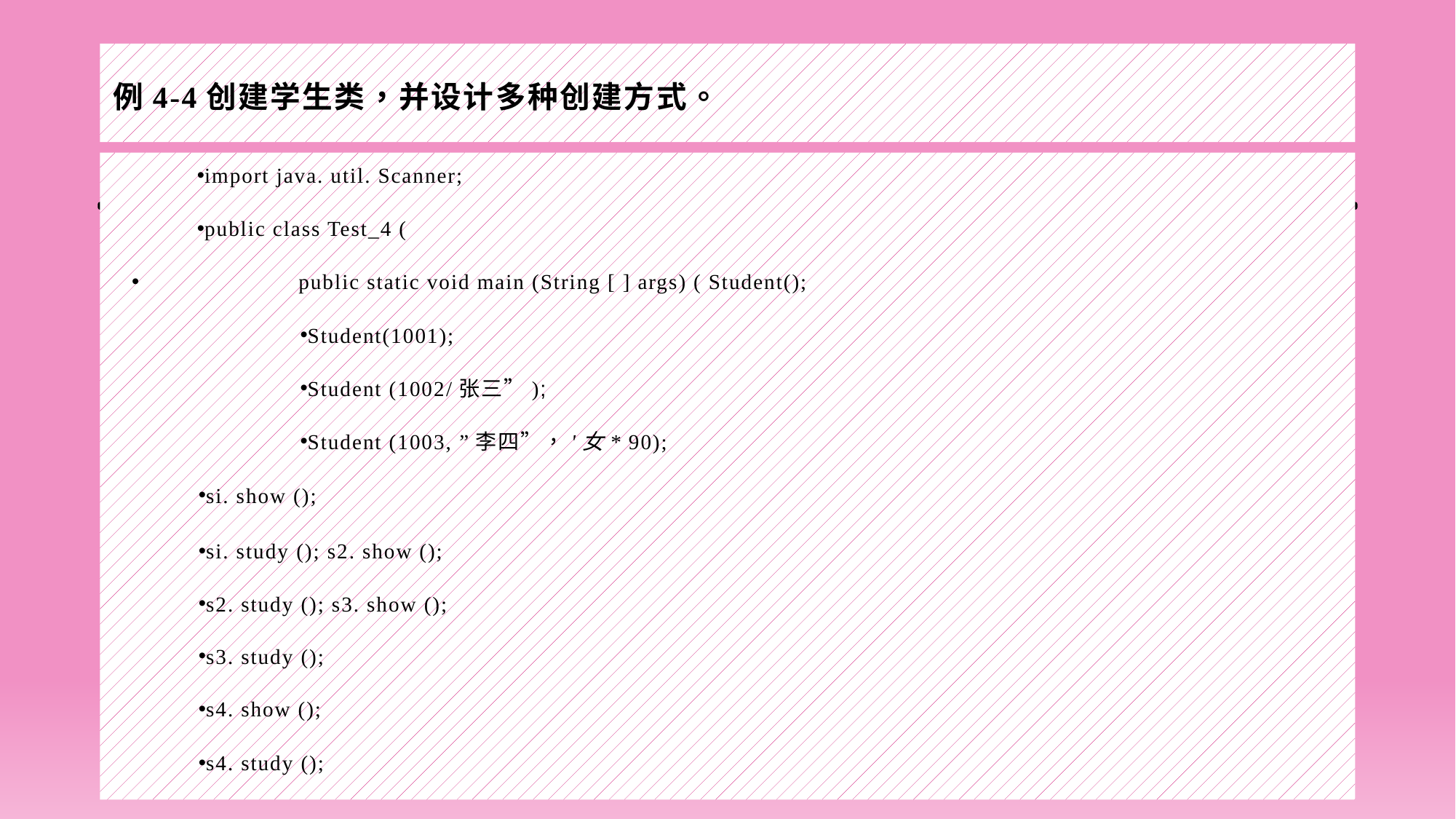

# 例4-4创建学生类，并设计多种创建方式。
import java. util. Scanner;
public class Test_4 (
public static void main (String [ ] args) ( Student();
Student(1001);
Student (1002/张三”);
Student (1003, ”李四”，'女* 90);
si. show ();
si. study (); s2. show ();
s2. study (); s3. show ();
s3. study ();
s4. show ();
s4. study ();